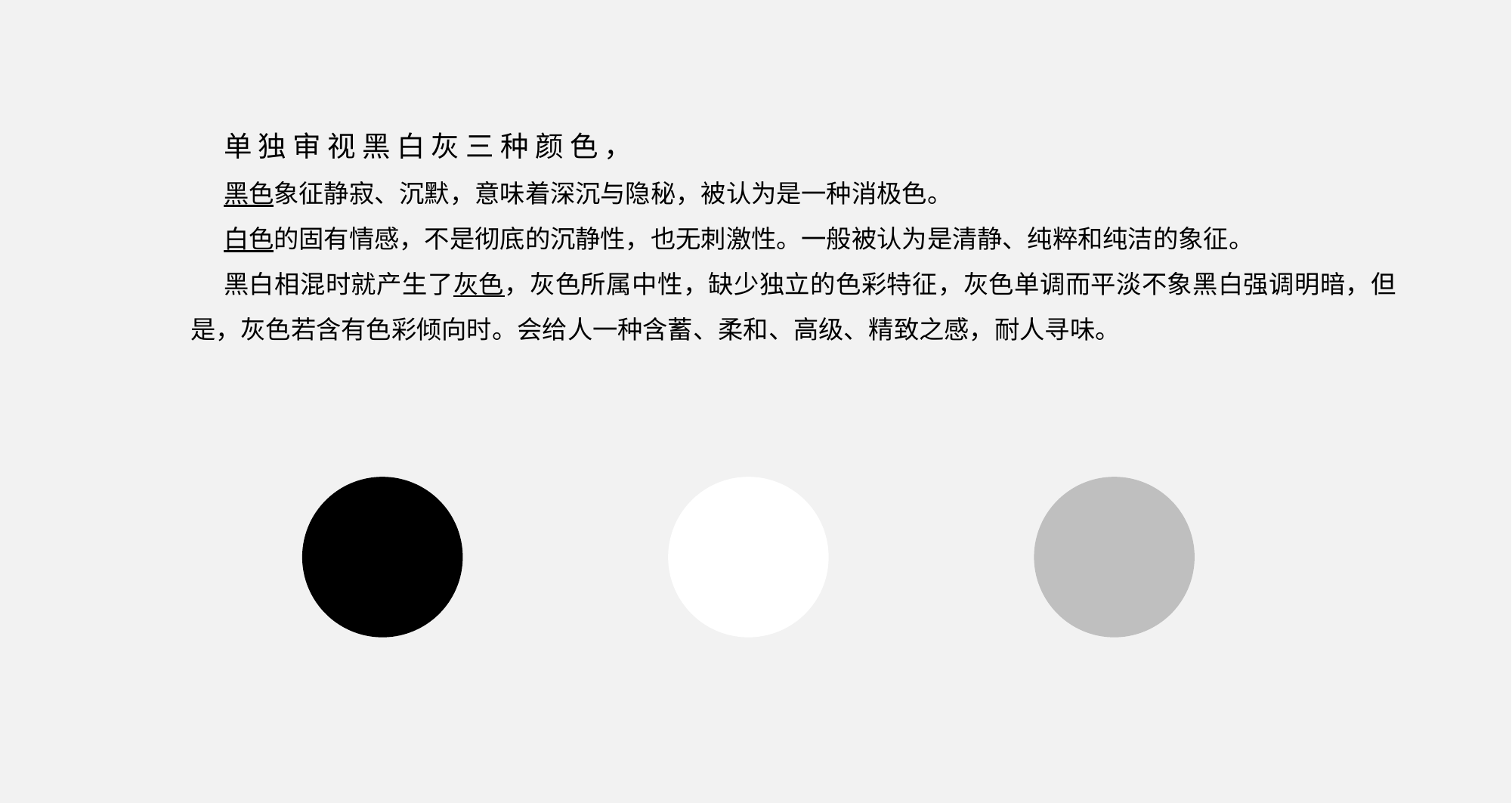

单独审视黑白灰三种颜色，
黑色象征静寂、沉默，意味着深沉与隐秘，被认为是一种消极色。
白色的固有情感，不是彻底的沉静性，也无刺激性。一般被认为是清静、纯粹和纯洁的象征。
黑白相混时就产生了灰色，灰色所属中性，缺少独立的色彩特征，灰色单调而平淡不象黑白强调明暗，但是，灰色若含有色彩倾向时。会给人一种含蓄、柔和、高级、精致之感，耐人寻味。